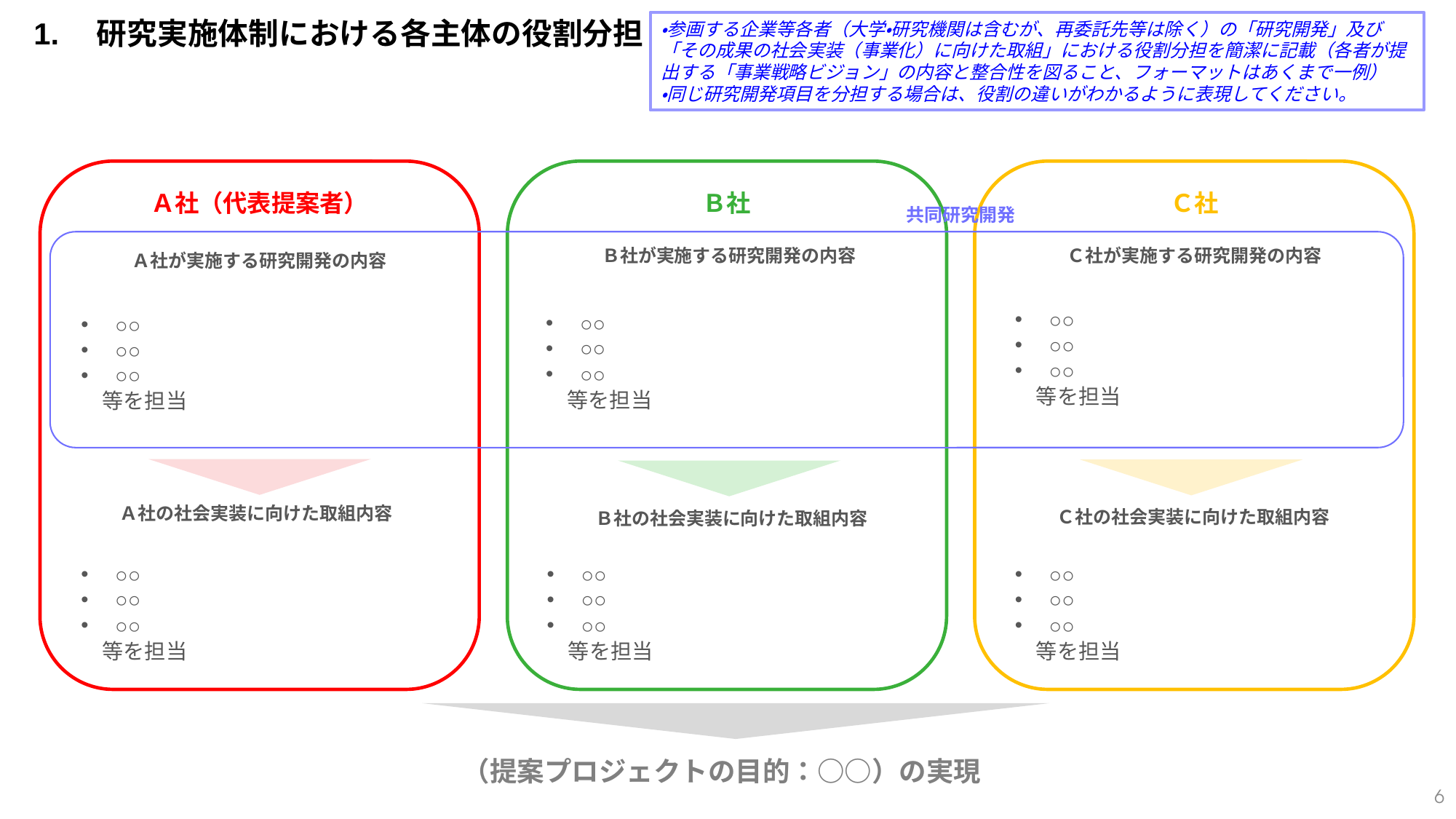

1.　研究実施体制における各主体の役割分担
・参画する企業等各者（大学・研究機関は含むが、再委託先等は除く）の「研究開発」及び「その成果の社会実装（事業化）に向けた取組」における役割分担を簡潔に記載（各者が提出する「事業戦略ビジョン」の内容と整合性を図ること、フォーマットはあくまで一例）
・同じ研究開発項目を分担する場合は、役割の違いがわかるように表現してください。
Ａ社（代表提案者）
Ｂ社
Ｃ社
共同研究開発
Ｃ社が実施する研究開発の内容

Ｂ社が実施する研究開発の内容
Ａ社が実施する研究開発の内容
○○
○○
○○
　等を担当
○○
○○
○○
　等を担当
○○
○○
○○
　等を担当

Ａ社の社会実装に向けた取組内容
Ｃ社の社会実装に向けた取組内容
Ｂ社の社会実装に向けた取組内容
○○
○○
○○
　等を担当
○○
○○
○○
　等を担当
○○
○○
○○
　等を担当

（提案プロジェクトの目的：○○）の実現
6